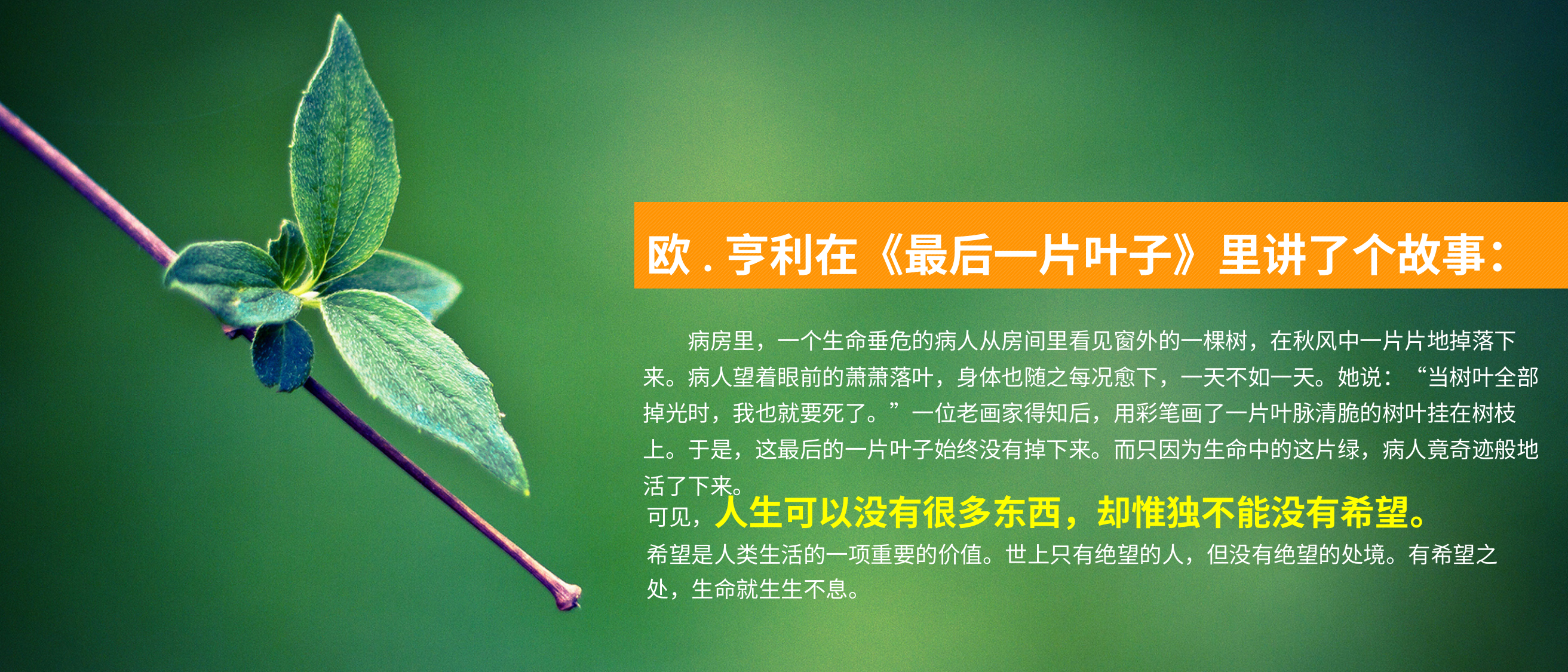

欧.亨利在《最后一片叶子》里讲了个故事：
病房里，一个生命垂危的病人从房间里看见窗外的一棵树，在秋风中一片片地掉落下来。病人望着眼前的萧萧落叶，身体也随之每况愈下，一天不如一天。她说：“当树叶全部掉光时，我也就要死了。”一位老画家得知后，用彩笔画了一片叶脉清脆的树叶挂在树枝上。于是，这最后的一片叶子始终没有掉下来。而只因为生命中的这片绿，病人竟奇迹般地活了下来。
可见，人生可以没有很多东西，却惟独不能没有希望。
希望是人类生活的一项重要的价值。世上只有绝望的人，但没有绝望的处境。有希望之处，生命就生生不息。